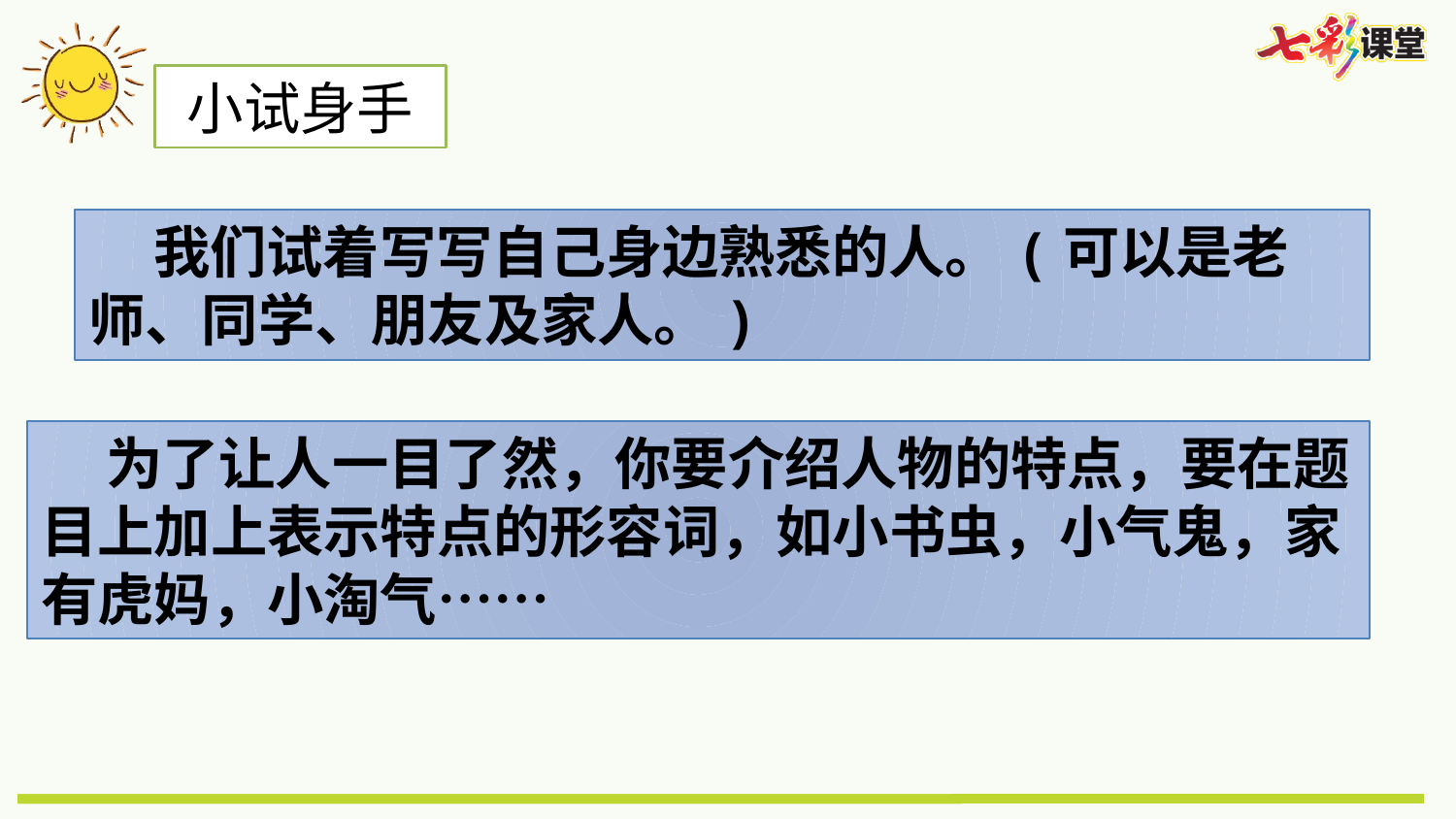

小试身手
    我们试着写写自己身边熟悉的人。(可以是老师、同学、朋友及家人。)
    为了让人一目了然，你要介绍人物的特点，要在题目上加上表示特点的形容词，如小书虫，小气鬼，家有虎妈，小淘气……